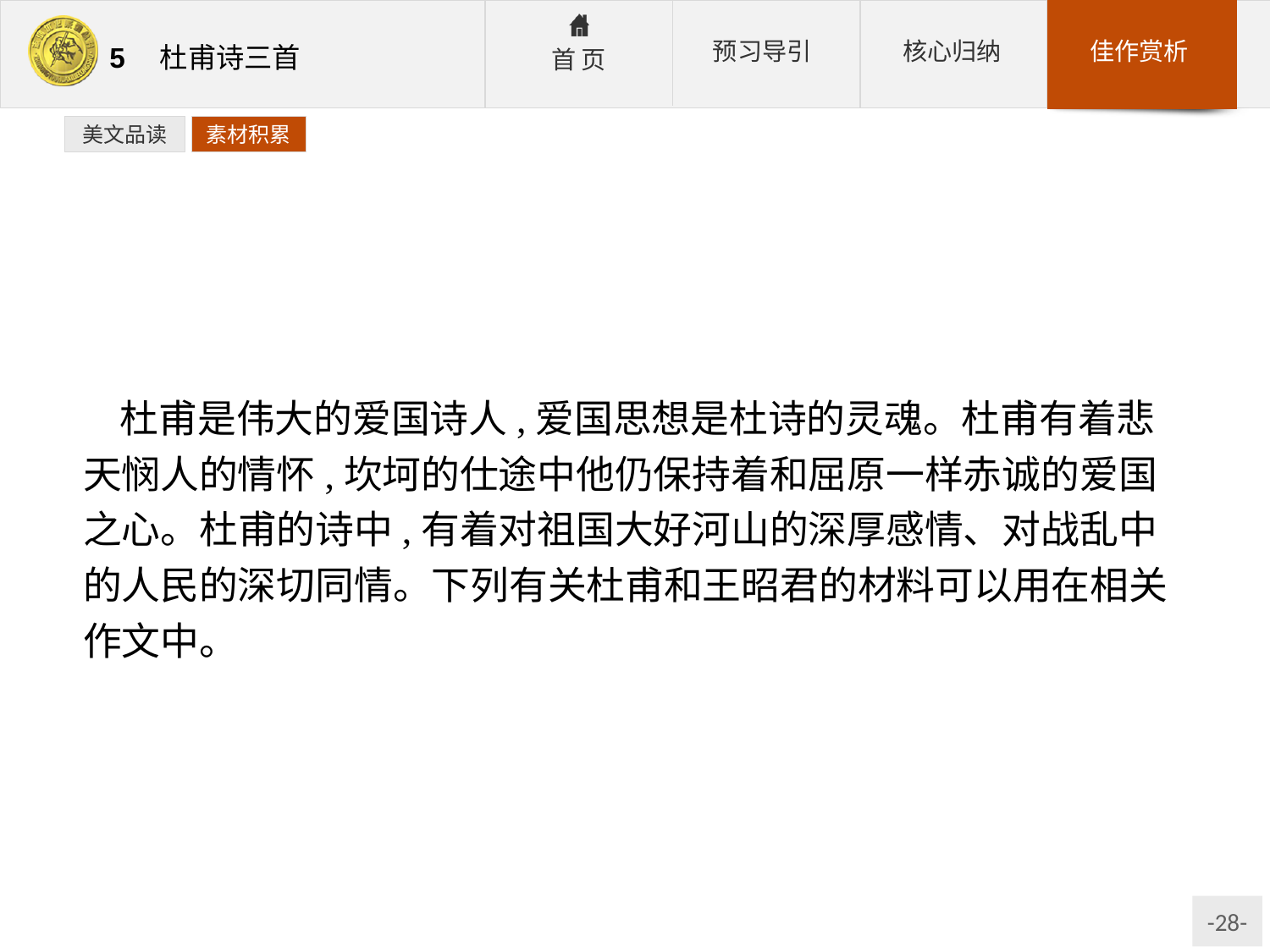

美文品读
素材积累
杜甫是伟大的爱国诗人,爱国思想是杜诗的灵魂。杜甫有着悲天悯人的情怀,坎坷的仕途中他仍保持着和屈原一样赤诚的爱国之心。杜甫的诗中,有着对祖国大好河山的深厚感情、对战乱中的人民的深切同情。下列有关杜甫和王昭君的材料可以用在相关作文中。